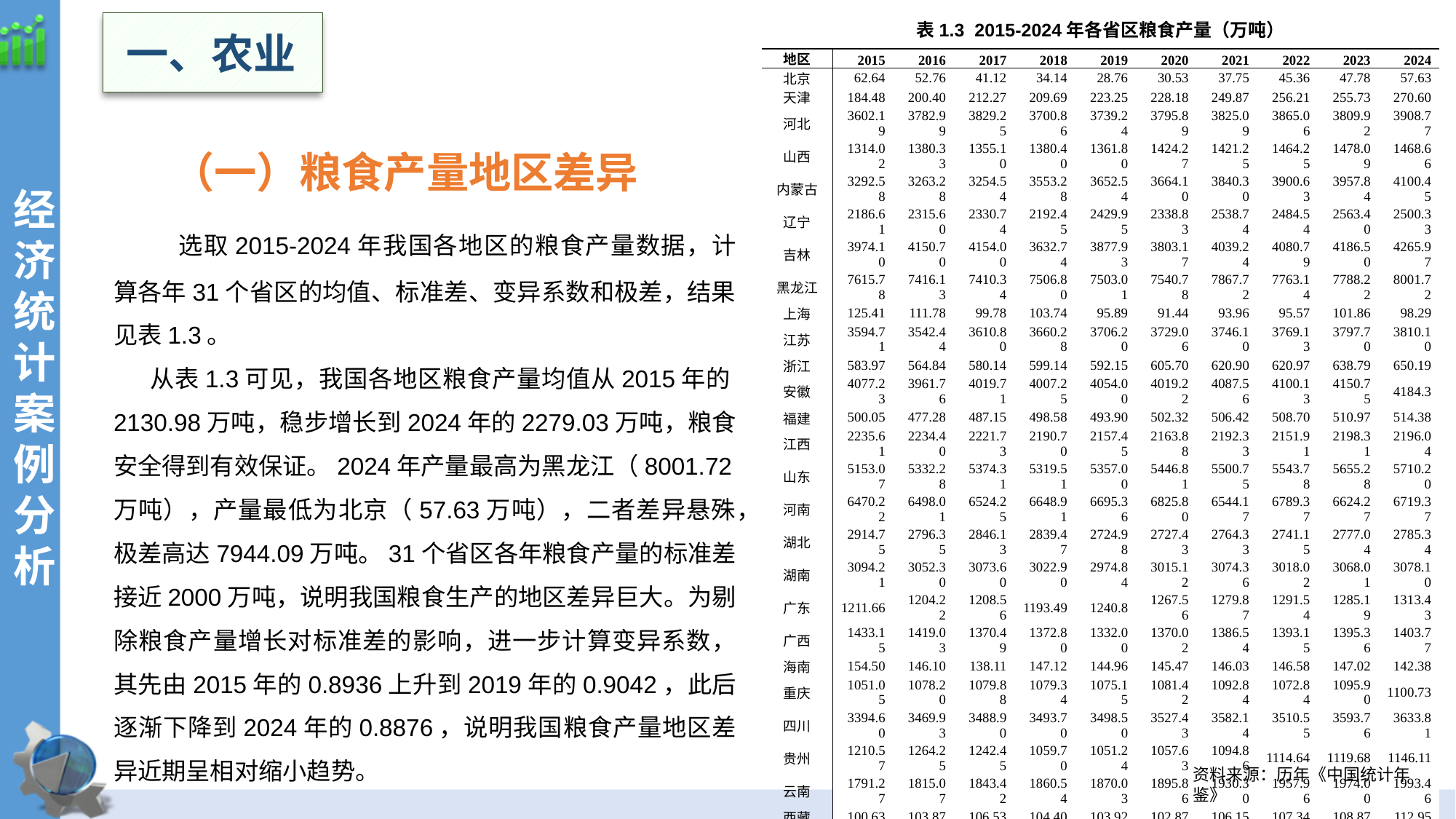

表1.3  2015-2024年各省区粮食产量（万吨）
一、农业
| 地区 | 2015 | 2016 | 2017 | 2018 | 2019 | 2020 | 2021 | 2022 | 2023 | 2024 |
| --- | --- | --- | --- | --- | --- | --- | --- | --- | --- | --- |
| 北京 | 62.64 | 52.76 | 41.12 | 34.14 | 28.76 | 30.53 | 37.75 | 45.36 | 47.78 | 57.63 |
| 天津 | 184.48 | 200.40 | 212.27 | 209.69 | 223.25 | 228.18 | 249.87 | 256.21 | 255.73 | 270.60 |
| 河北 | 3602.19 | 3782.99 | 3829.25 | 3700.86 | 3739.24 | 3795.89 | 3825.09 | 3865.06 | 3809.92 | 3908.77 |
| 山西 | 1314.02 | 1380.33 | 1355.10 | 1380.40 | 1361.80 | 1424.27 | 1421.25 | 1464.25 | 1478.09 | 1468.66 |
| 内蒙古 | 3292.58 | 3263.28 | 3254.54 | 3553.28 | 3652.54 | 3664.10 | 3840.30 | 3900.63 | 3957.84 | 4100.45 |
| 辽宁 | 2186.61 | 2315.60 | 2330.74 | 2192.45 | 2429.95 | 2338.83 | 2538.74 | 2484.54 | 2563.40 | 2500.33 |
| 吉林 | 3974.10 | 4150.70 | 4154.00 | 3632.74 | 3877.93 | 3803.17 | 4039.24 | 4080.79 | 4186.50 | 4265.97 |
| 黑龙江 | 7615.78 | 7416.13 | 7410.34 | 7506.80 | 7503.01 | 7540.78 | 7867.72 | 7763.14 | 7788.22 | 8001.72 |
| 上海 | 125.41 | 111.78 | 99.78 | 103.74 | 95.89 | 91.44 | 93.96 | 95.57 | 101.86 | 98.29 |
| 江苏 | 3594.71 | 3542.44 | 3610.80 | 3660.28 | 3706.20 | 3729.06 | 3746.10 | 3769.13 | 3797.70 | 3810.10 |
| 浙江 | 583.97 | 564.84 | 580.14 | 599.14 | 592.15 | 605.70 | 620.90 | 620.97 | 638.79 | 650.19 |
| 安徽 | 4077.23 | 3961.76 | 4019.71 | 4007.25 | 4054.00 | 4019.22 | 4087.56 | 4100.13 | 4150.75 | 4184.3 |
| 福建 | 500.05 | 477.28 | 487.15 | 498.58 | 493.90 | 502.32 | 506.42 | 508.70 | 510.97 | 514.38 |
| 江西 | 2235.61 | 2234.40 | 2221.73 | 2190.70 | 2157.45 | 2163.88 | 2192.33 | 2151.91 | 2198.31 | 2196.04 |
| 山东 | 5153.07 | 5332.28 | 5374.31 | 5319.51 | 5357.00 | 5446.81 | 5500.75 | 5543.78 | 5655.28 | 5710.20 |
| 河南 | 6470.22 | 6498.01 | 6524.25 | 6648.91 | 6695.36 | 6825.80 | 6544.17 | 6789.37 | 6624.27 | 6719.37 |
| 湖北 | 2914.75 | 2796.35 | 2846.13 | 2839.47 | 2724.98 | 2727.43 | 2764.33 | 2741.15 | 2777.04 | 2785.34 |
| 湖南 | 3094.21 | 3052.30 | 3073.60 | 3022.90 | 2974.84 | 3015.12 | 3074.36 | 3018.02 | 3068.01 | 3078.10 |
| 广东 | 1211.66 | 1204.22 | 1208.56 | 1193.49 | 1240.8 | 1267.56 | 1279.87 | 1291.54 | 1285.19 | 1313.43 |
| 广西 | 1433.15 | 1419.03 | 1370.49 | 1372.80 | 1332.00 | 1370.02 | 1386.54 | 1393.15 | 1395.36 | 1403.77 |
| 海南 | 154.50 | 146.10 | 138.11 | 147.12 | 144.96 | 145.47 | 146.03 | 146.58 | 147.02 | 142.38 |
| 重庆 | 1051.05 | 1078.20 | 1079.88 | 1079.34 | 1075.15 | 1081.42 | 1092.84 | 1072.84 | 1095.90 | 1100.73 |
| 四川 | 3394.60 | 3469.93 | 3488.90 | 3493.70 | 3498.50 | 3527.43 | 3582.14 | 3510.55 | 3593.76 | 3633.81 |
| 贵州 | 1210.57 | 1264.25 | 1242.45 | 1059.70 | 1051.24 | 1057.63 | 1094.86 | 1114.64 | 1119.68 | 1146.11 |
| 云南 | 1791.27 | 1815.07 | 1843.42 | 1860.54 | 1870.03 | 1895.86 | 1930.30 | 1957.96 | 1974.00 | 1993.46 |
| 西藏 | 100.63 | 103.87 | 106.53 | 104.40 | 103.92 | 102.87 | 106.15 | 107.34 | 108.87 | 112.95 |
| 陕西 | 1204.67 | 1263.96 | 1194.20 | 1226.00 | 1231.13 | 1274.83 | 1270.43 | 1297.89 | 1323.66 | 1352.29 |
| 甘肃 | 1154.58 | 1117.48 | 1105.90 | 1151.43 | 1162.58 | 1202.21 | 1231.46 | 1264.99 | 1272.90 | 1296.11 |
| 青海 | 104.04 | 104.78 | 102.55 | 103.06 | 105.54 | 107.42 | 109.09 | 107.27 | 116.23 | 118.25 |
| 宁夏 | 372.60 | 370.65 | 370.05 | 392.58 | 373.15 | 380.49 | 368.44 | 375.83 | 378.80 | 385.92 |
| 新疆 | 1895.32 | 1552.33 | 1484.73 | 1504.23 | 1527.07 | 1583.40 | 1735.78 | 1813.50 | 2119.16 | 2330.22 |
| 均值 | 2130.98 | 2130.44 | 2134.22 | 2122.23 | 2141.43 | 2159.65 | 2202.73 | 2214.61 | 2243.26 | 2279.03 |
| 极差 | 7553.14 | 7363.37 | 7369.22 | 7472.66 | 7474.25 | 7510.25 | 7829.97 | 7717.78 | 7740.44 | 7944.09 |
| 标准差 | 1904.21 | 1904.00 | 1916.83 | 1918.84 | 1936.34 | 1949.86 | 1975.03 | 1984.54 | 1985.90 | 2022.92 |
| 变异系数 | 0.8936 | 0.8937 | 0.8981 | 0.9042 | 0.9042 | 0.9029 | 0.8966 | 0.8961 | 0.8853 | 0.8876 |
经
济统计案例分析
     （一）粮食产量地区差异
  选取2015-2024年我国各地区的粮食产量数据，计算各年31个省区的均值、标准差、变异系数和极差，结果见表1.3。
从表1.3可见，我国各地区粮食产量均值从2015年的2130.98万吨，稳步增长到2024年的2279.03万吨，粮食安全得到有效保证。2024年产量最高为黑龙江（8001.72万吨），产量最低为北京（57.63万吨），二者差异悬殊，极差高达7944.09万吨。31个省区各年粮食产量的标准差接近2000万吨，说明我国粮食生产的地区差异巨大。为剔除粮食产量增长对标准差的影响，进一步计算变异系数，其先由2015年的0.8936上升到2019年的0.9042，此后逐渐下降到2024年的0.8876，说明我国粮食产量地区差异近期呈相对缩小趋势。

资料来源：历年《中国统计年鉴》
13